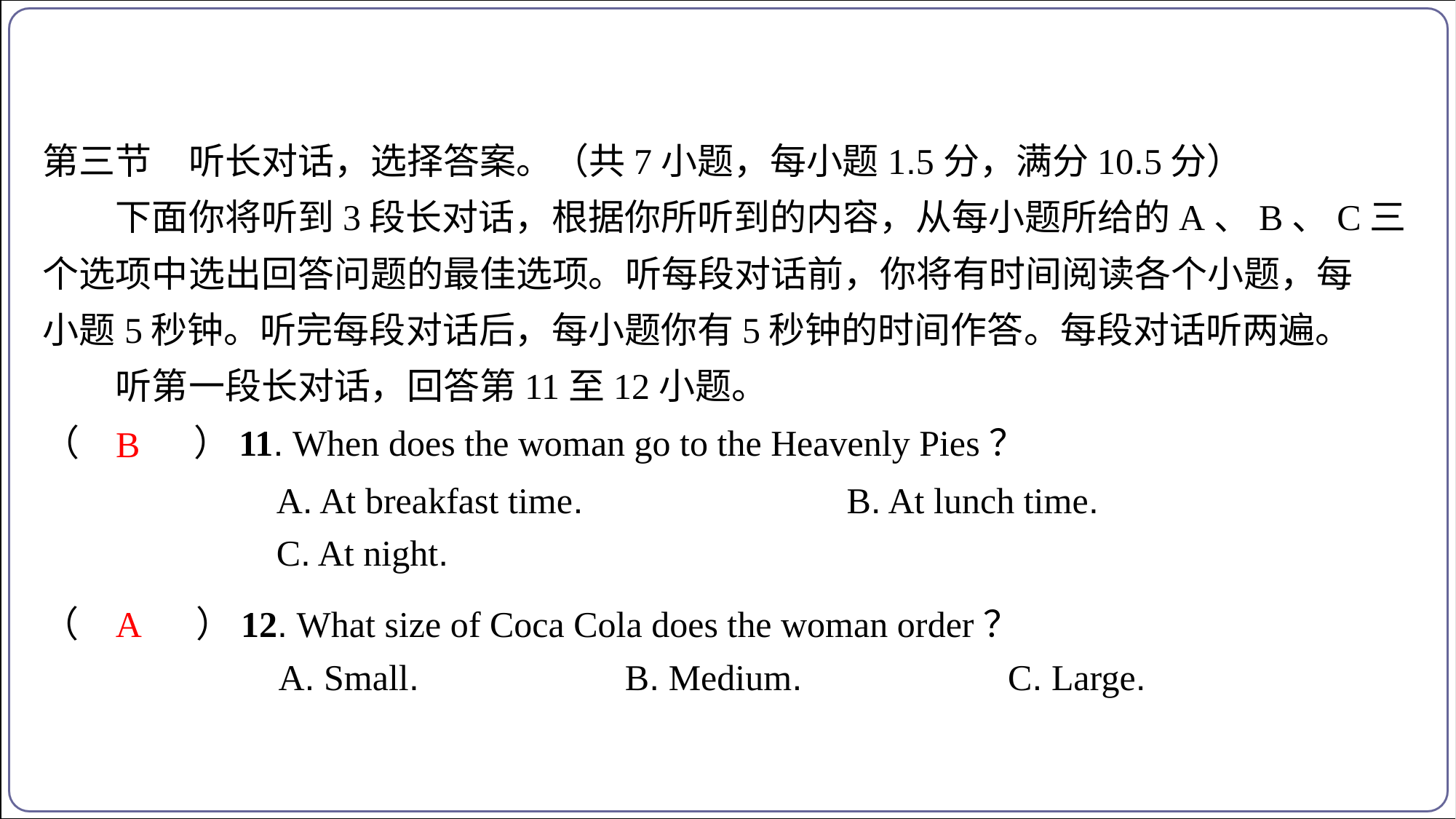

第三节　听长对话，选择答案。（共7小题，每小题1.5分，满分10.5分）
下面你将听到3段长对话，根据你所听到的内容，从每小题所给的A、B、C三
个选项中选出回答问题的最佳选项。听每段对话前，你将有时间阅读各个小题，每
小题5秒钟。听完每段对话后，每小题你有5秒钟的时间作答。每段对话听两遍。
　　听第一段长对话，回答第11至12小题。
（　B　）11. When does the woman go to the Heavenly Pies？
B
| A. At breakfast time. | B. At lunch time. |
| --- | --- |
| C. At night. |  |
A
（　A　）12. What size of Coca Cola does the woman order？
| A. Small. | B. Medium. | C. Large. |
| --- | --- | --- |